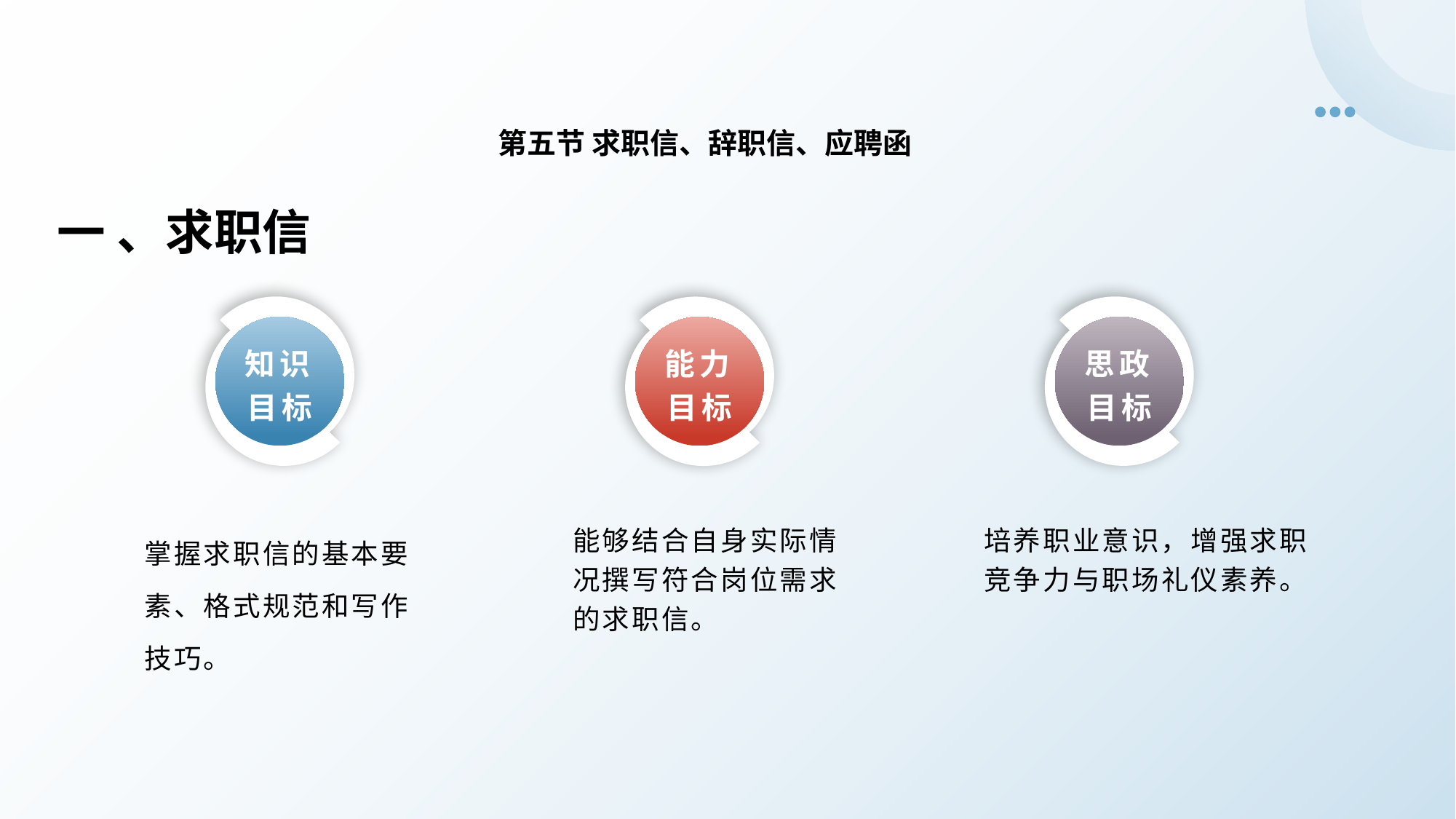

第五节 求职信、辞职信、应聘函
一 、求职信

知识目标
思政目标
能力目标
掌握求职信的基本要素、格式规范和写作技巧。

培养职业意识，增强求职竞争力与职场礼仪素养。
能够结合自身实际情况撰写符合岗位需求的求职信。